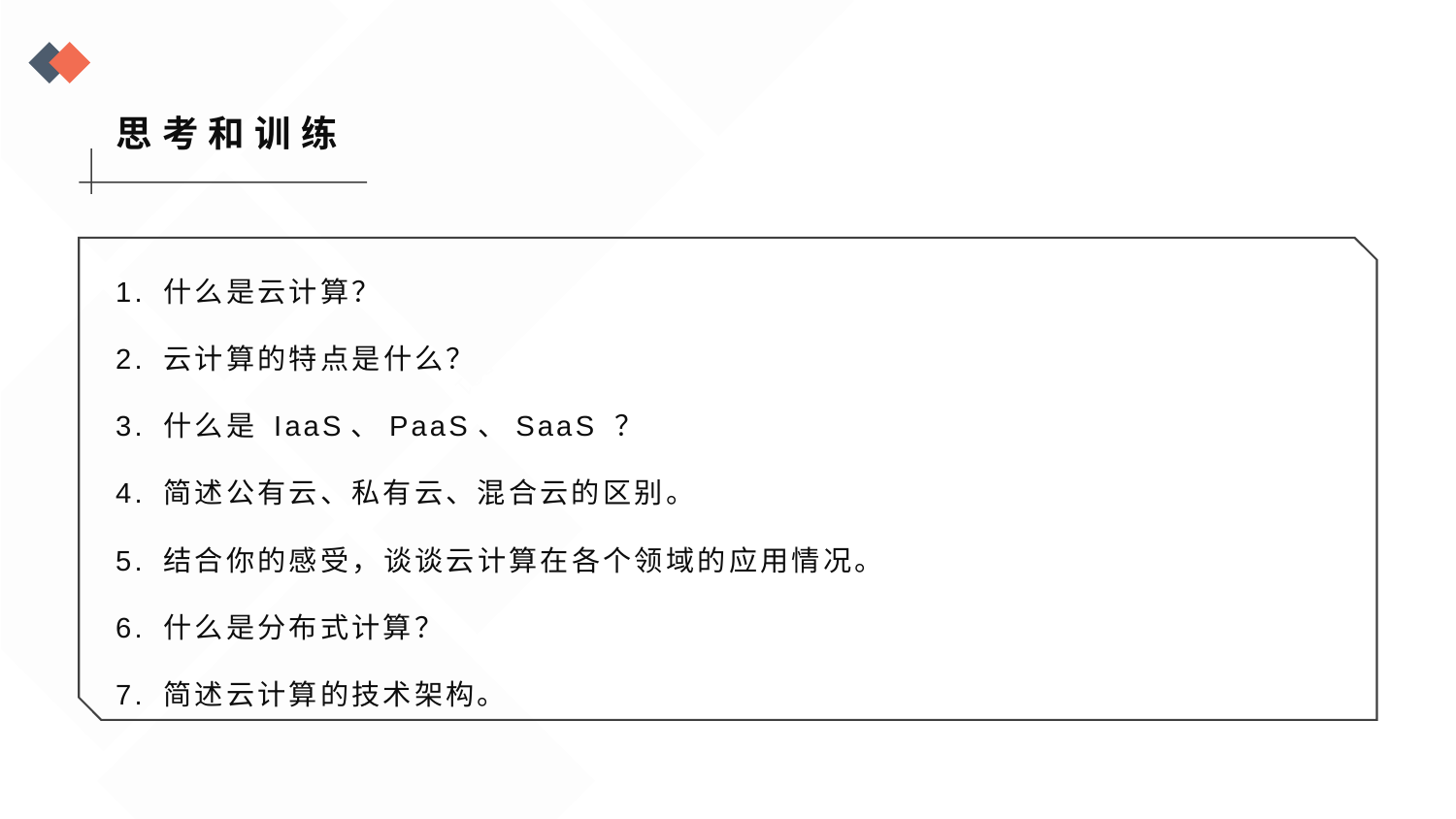

思考和训练

1. 什么是云计算？
2. 云计算的特点是什么？
3. 什么是 IaaS、PaaS、SaaS ？
4. 简述公有云、私有云、混合云的区别。
5. 结合你的感受，谈谈云计算在各个领域的应用情况。
6. 什么是分布式计算？
7. 简述云计算的技术架构。